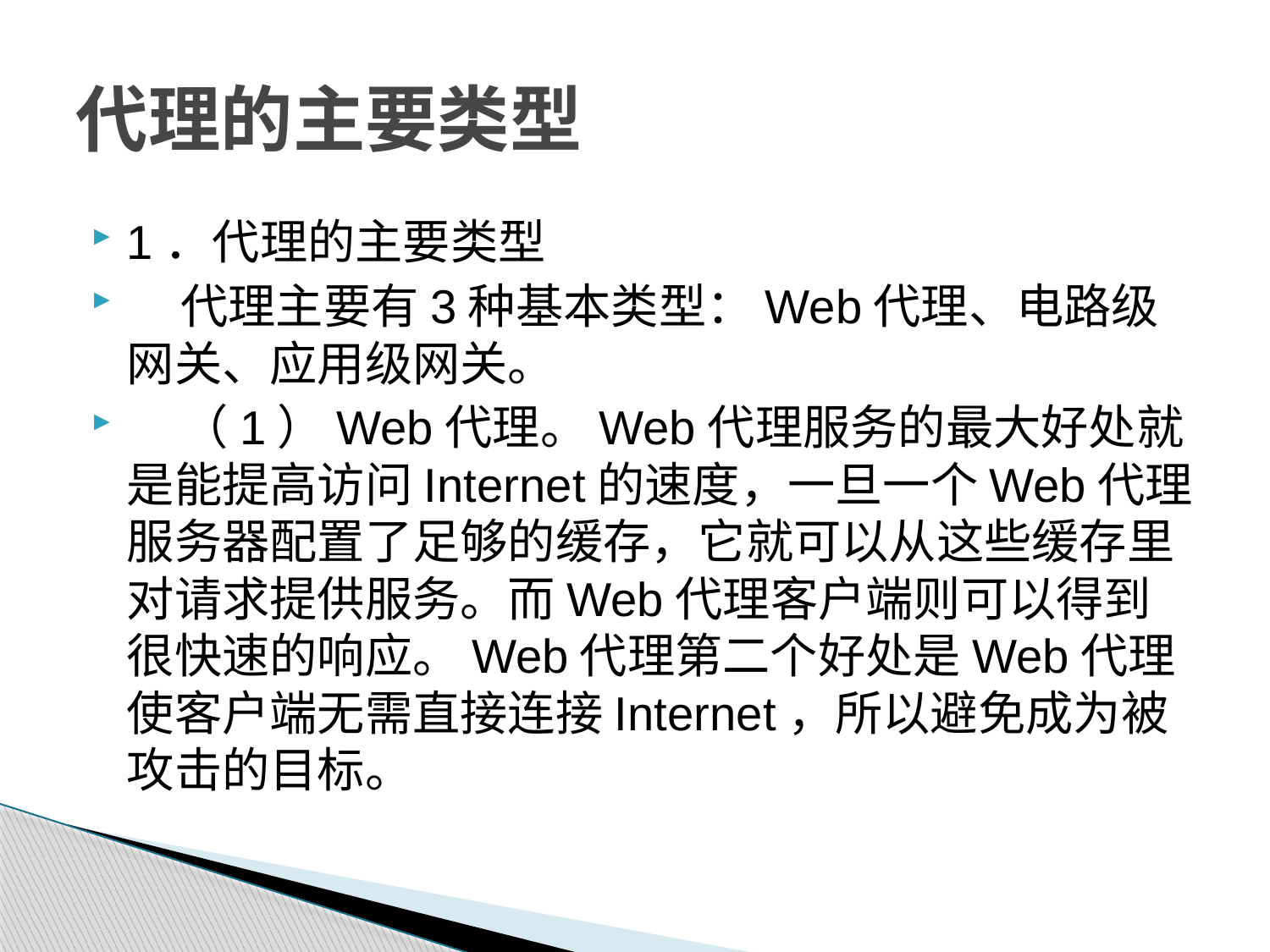

# 代理的主要类型
1．代理的主要类型
    代理主要有3种基本类型：Web代理、电路级网关、应用级网关。
    （1）Web代理。Web代理服务的最大好处就是能提高访问Internet的速度，一旦一个Web代理服务器配置了足够的缓存，它就可以从这些缓存里对请求提供服务。而Web代理客户端则可以得到很快速的响应。Web代理第二个好处是Web代理使客户端无需直接连接Internet，所以避免成为被攻击的目标。